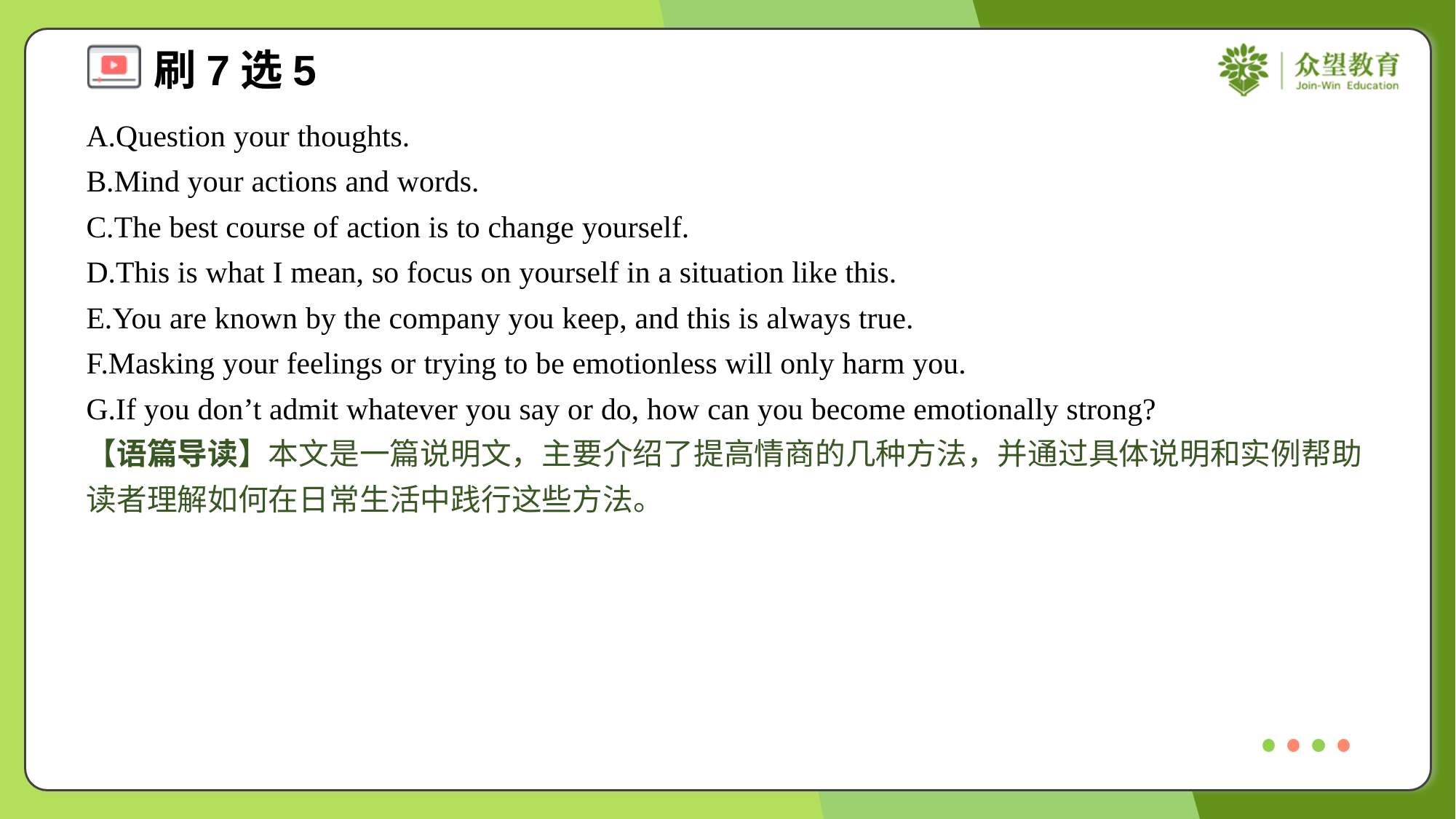

A.Question your thoughts.
B.Mind your actions and words.
C.The best course of action is to change yourself.
D.This is what I mean, so focus on yourself in a situation like this.
E.You are known by the company you keep, and this is always true.
F.Masking your feelings or trying to be emotionless will only harm you.
G.If you don’t admit whatever you say or do, how can you become emotionally strong?
【语篇导读】本文是一篇说明文，主要介绍了提高情商的几种方法，并通过具体说明和实例帮助读者理解如何在日常生活中践行这些方法。